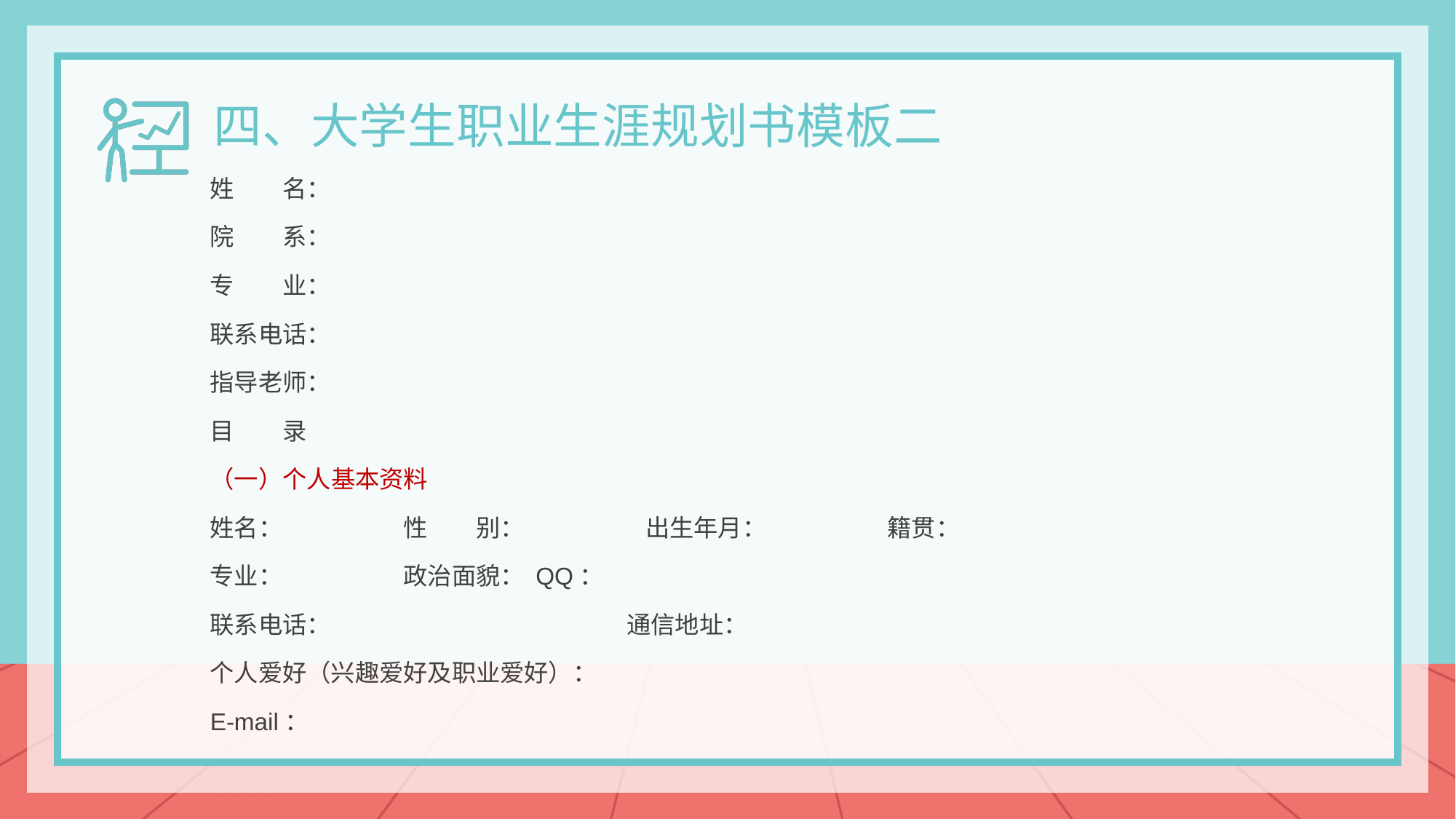

四、大学生职业生涯规划书模板二
姓　　名：
院　　系：
专　　业：
联系电话：
指导老师：
目　　录
（一）个人基本资料
姓名：　　　　　性　　别：　　　　　出生年月：　　　　　籍贯：
专业：　　　　　政治面貌： QQ：
联系电话：　　　　　　　　　　　　 通信地址：
个人爱好（兴趣爱好及职业爱好）：
E-mail：